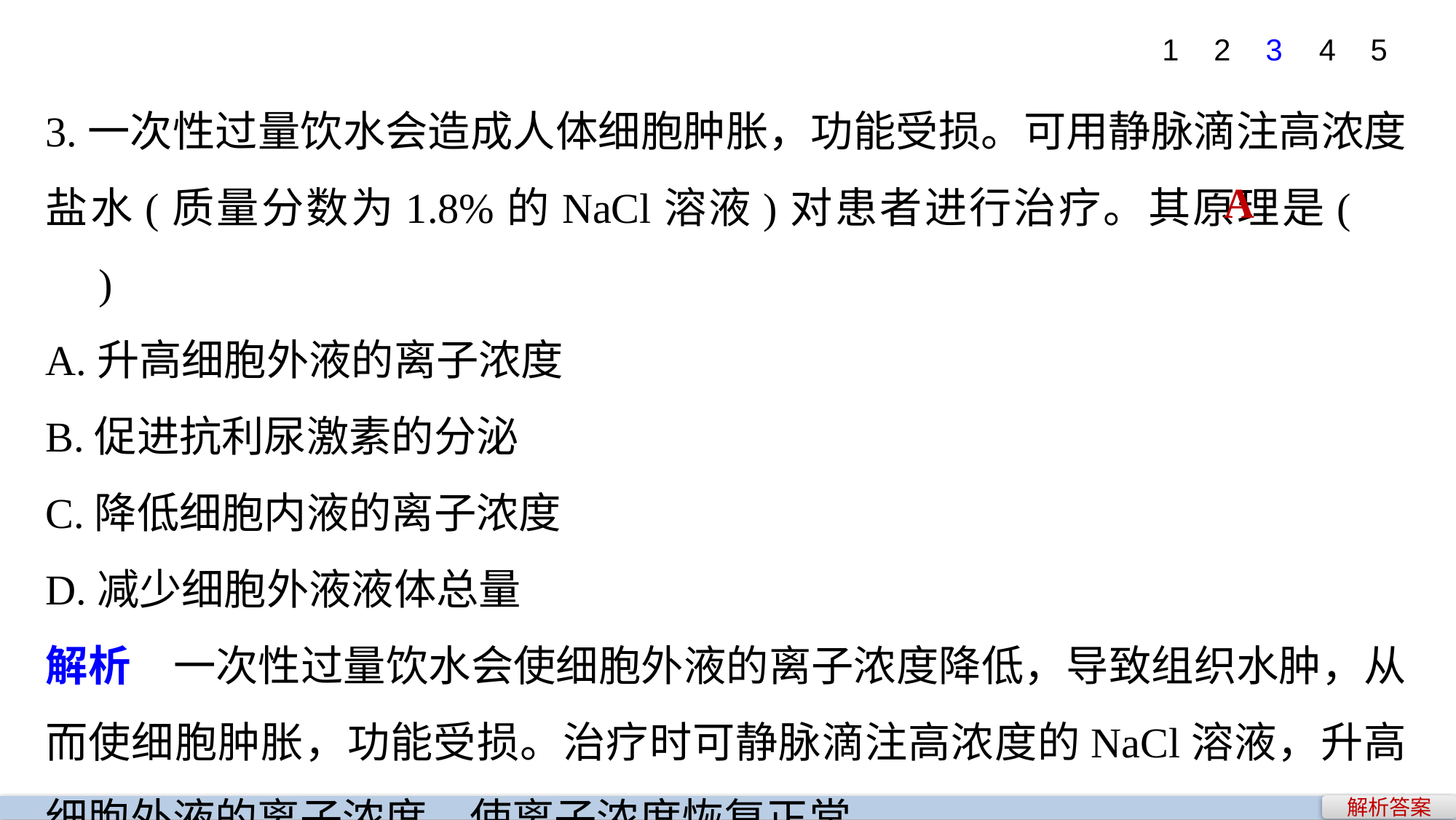

1
2
3
4
5
3.一次性过量饮水会造成人体细胞肿胀，功能受损。可用静脉滴注高浓度盐水(质量分数为1.8%的NaCl溶液)对患者进行治疗。其原理是(　　)
A.升高细胞外液的离子浓度
B.促进抗利尿激素的分泌
C.降低细胞内液的离子浓度
D.减少细胞外液液体总量
解析　一次性过量饮水会使细胞外液的离子浓度降低，导致组织水肿，从而使细胞肿胀，功能受损。治疗时可静脉滴注高浓度的NaCl溶液，升高细胞外液的离子浓度，使离子浓度恢复正常。
A
解析答案